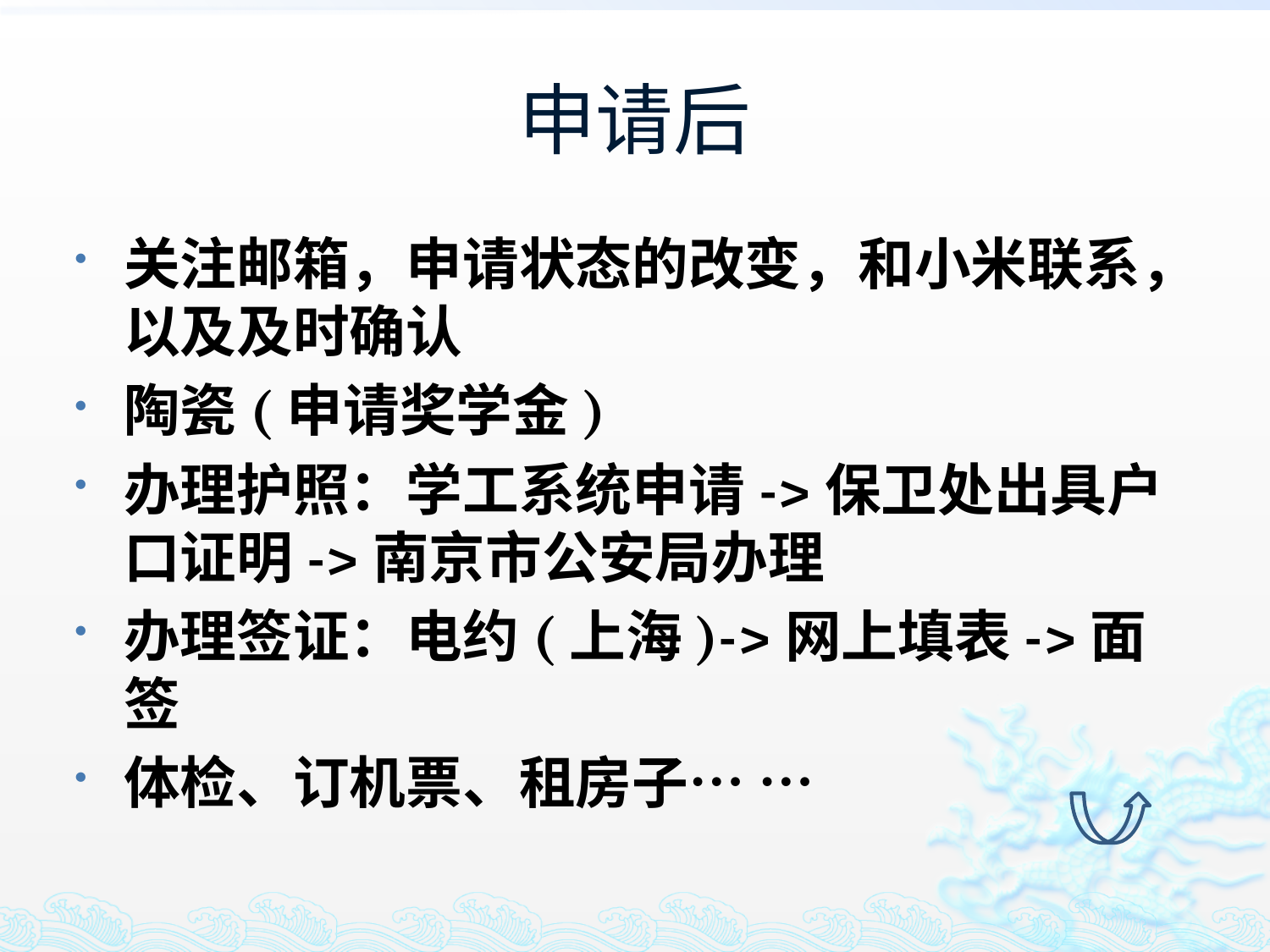

# 申请后
关注邮箱，申请状态的改变，和小米联系，以及及时确认
陶瓷(申请奖学金)
办理护照：学工系统申请->保卫处出具户口证明->南京市公安局办理
办理签证：电约(上海)->网上填表->面签
体检、订机票、租房子… …